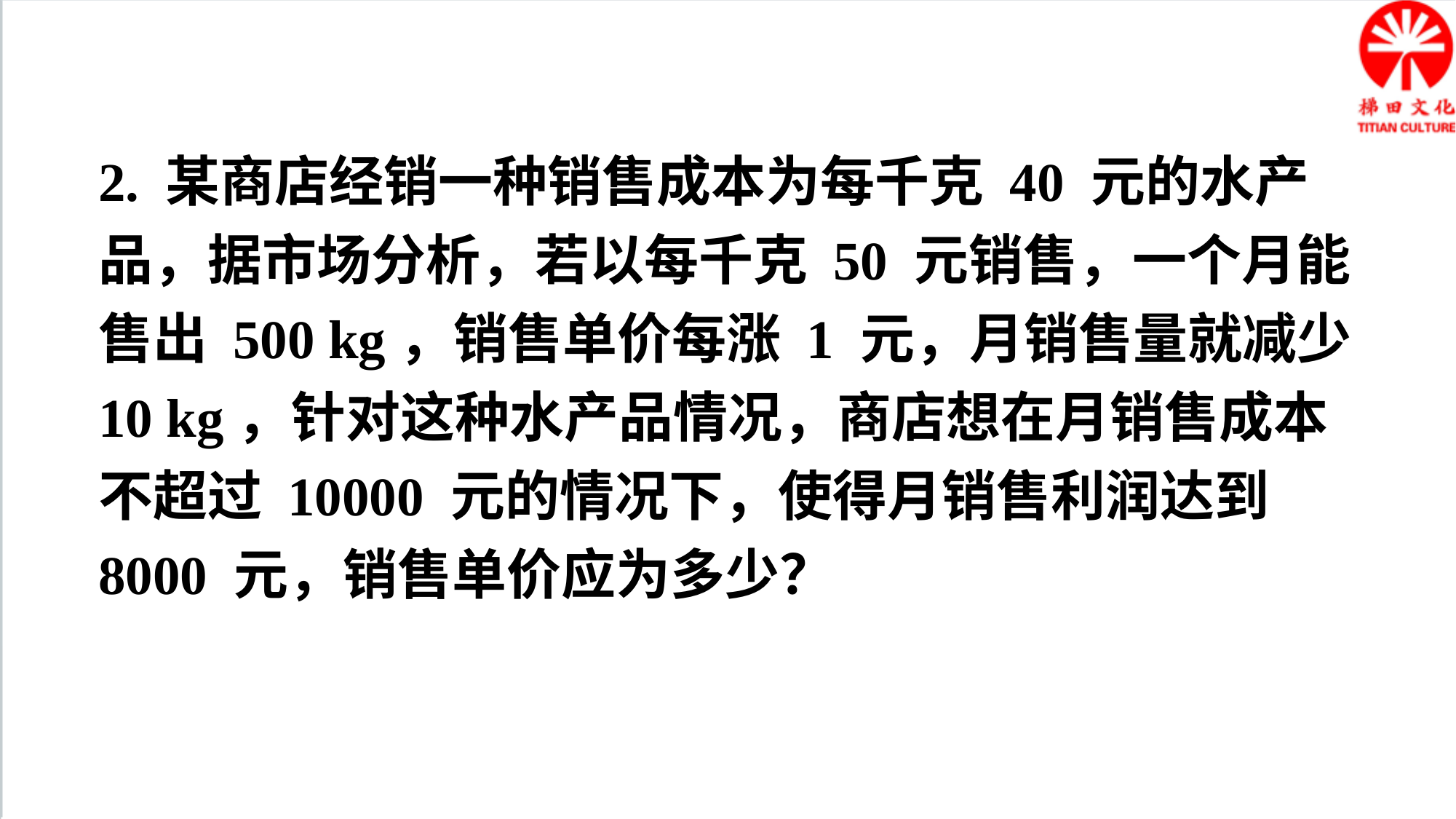

2. 某商店经销一种销售成本为每千克 40 元的水产品，据市场分析，若以每千克 50 元销售，一个月能售出 500 kg，销售单价每涨 1 元，月销售量就减少 10 kg，针对这种水产品情况，商店想在月销售成本不超过 10000 元的情况下，使得月销售利润达到 8000 元，销售单价应为多少？